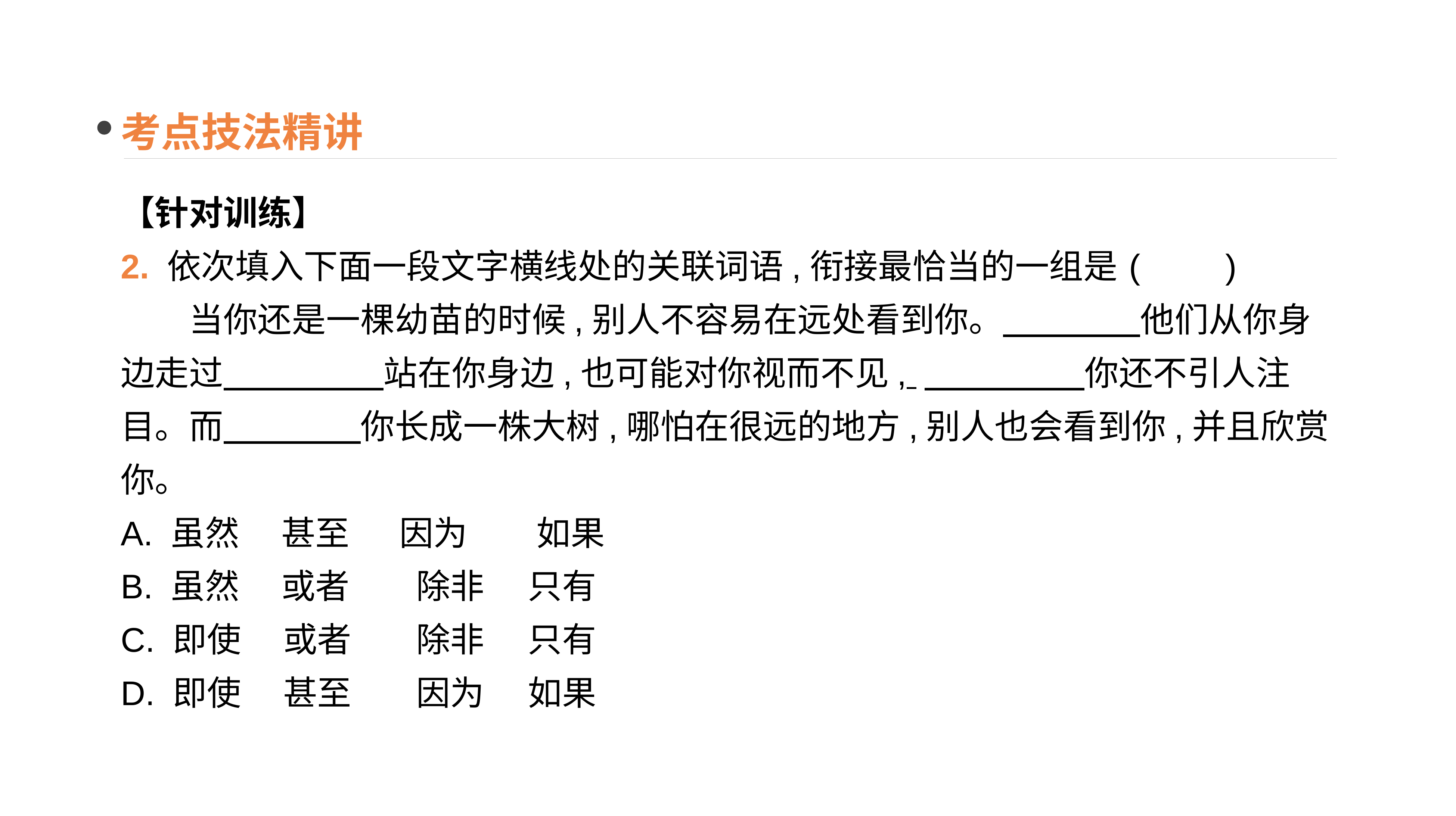

考点技法精讲

【针对训练】
2. 依次填入下面一段文字横线处的关联词语,衔接最恰当的一组是	(　　)
　　当你还是一棵幼苗的时候,别人不容易在远处看到你。　　　　他们从你身边走过　   　　　站在你身边,也可能对你视而不见, 　　　   　你还不引人注目。而　　　　你长成一株大树,哪怕在很远的地方,别人也会看到你,并且欣赏你。
A. 虽然　 甚至　  因为　　如果
B. 虽然　 或者	  除非	  只有
C. 即使　 或者	  除非	  只有
D. 即使　 甚至	  因为	  如果